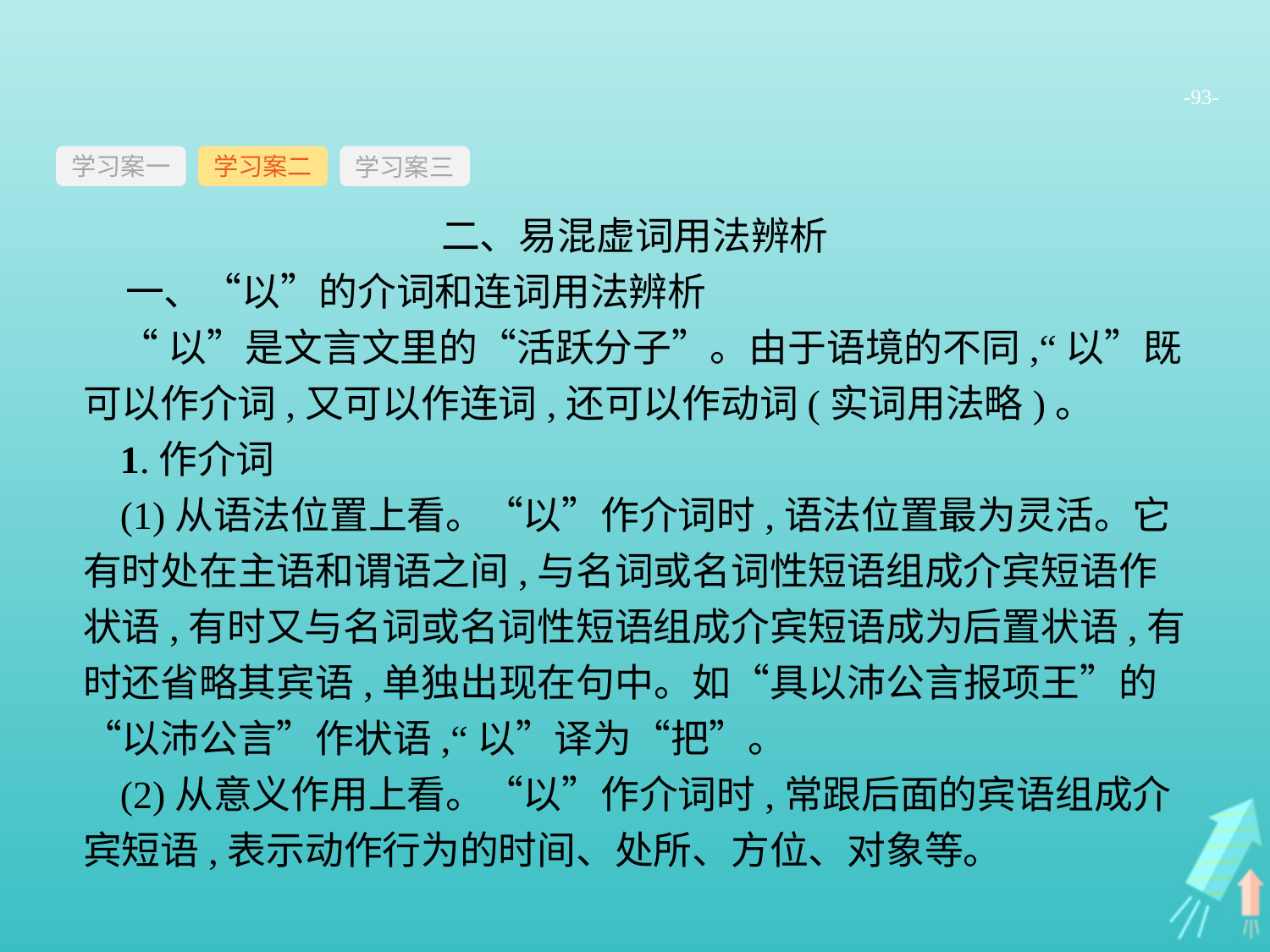

-93-
学习案一
学习案三
学习案二
二、易混虚词用法辨析
一、“以”的介词和连词用法辨析
“以”是文言文里的“活跃分子”。由于语境的不同,“以”既可以作介词,又可以作连词,还可以作动词(实词用法略)。
1.作介词
(1)从语法位置上看。“以”作介词时,语法位置最为灵活。它有时处在主语和谓语之间,与名词或名词性短语组成介宾短语作状语,有时又与名词或名词性短语组成介宾短语成为后置状语,有时还省略其宾语,单独出现在句中。如“具以沛公言报项王”的“以沛公言”作状语,“以”译为“把”。
(2)从意义作用上看。“以”作介词时,常跟后面的宾语组成介宾短语,表示动作行为的时间、处所、方位、对象等。